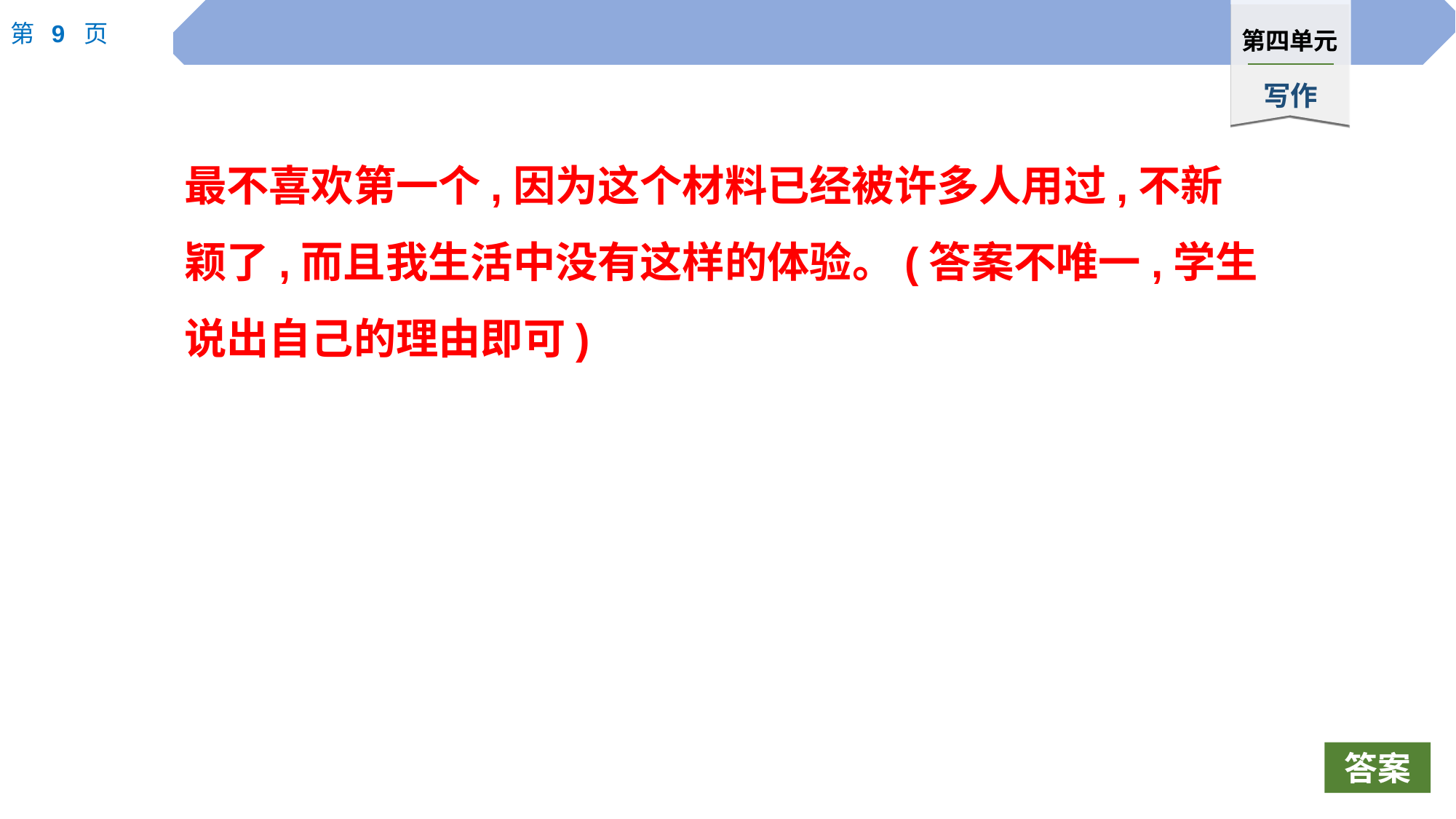

最不喜欢第一个,因为这个材料已经被许多人用过,不新颖了,而且我生活中没有这样的体验。(答案不唯一,学生说出自己的理由即可)
答案